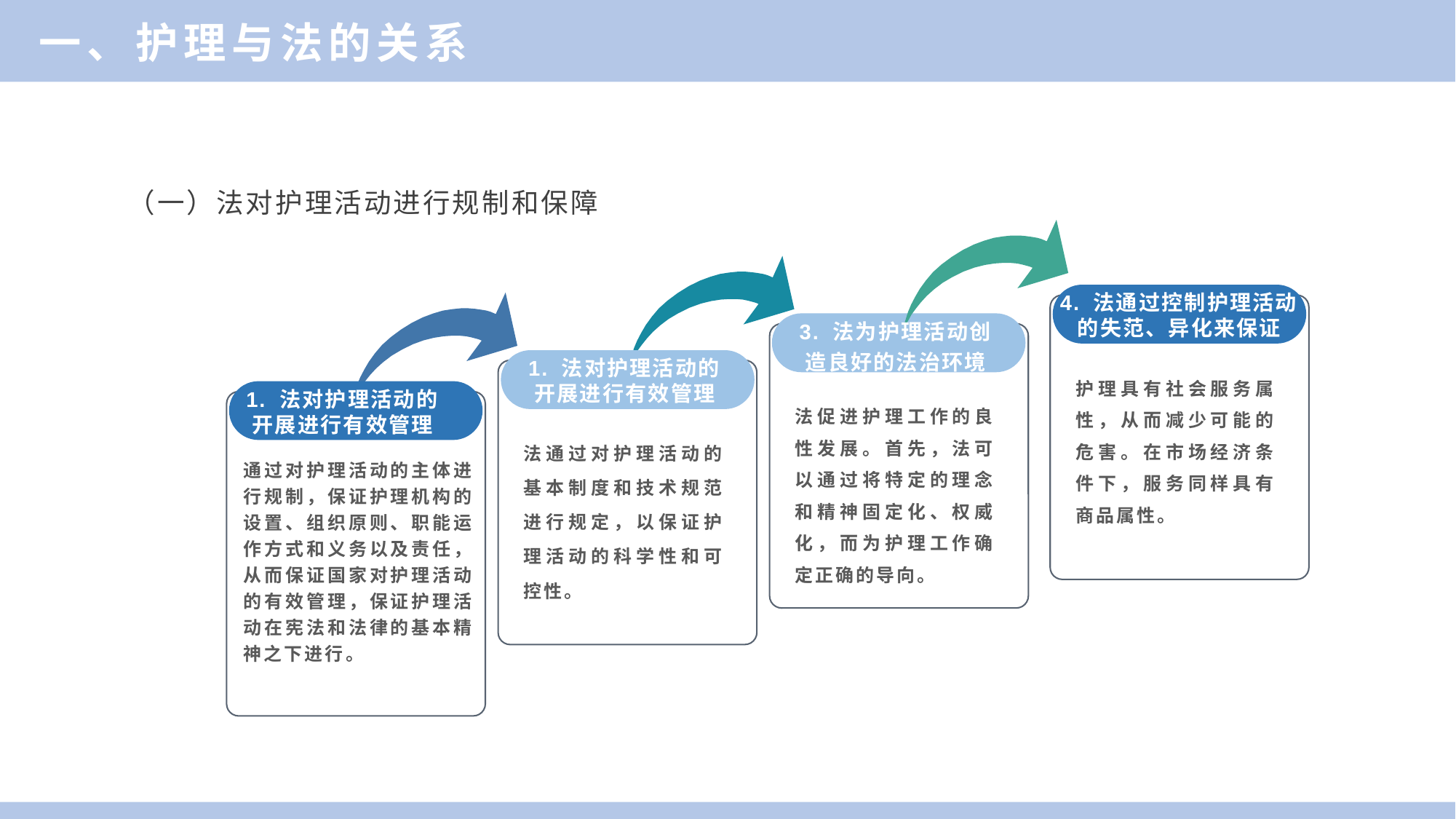

一、护理与法的关系
（一）法对护理活动进行规制和保障

4. 法通过控制护理活动的失范、异化来保证

3. 法为护理活动创造良好的法治环境

1. 法对护理活动的开展进行有效管理
护理具有社会服务属性，从而减少可能的危害。在市场经济条件下，服务同样具有商品属性。

1. 法对护理活动的开展进行有效管理
法促进护理工作的良性发展。首先，法可以通过将特定的理念和精神固定化、权威化，而为护理工作确定正确的导向。
法通过对护理活动的基本制度和技术规范进行规定，以保证护理活动的科学性和可控性。
通过对护理活动的主体进行规制，保证护理机构的设置、组织原则、职能运作方式和义务以及责任，从而保证国家对护理活动的有效管理，保证护理活动在宪法和法律的基本精神之下进行。